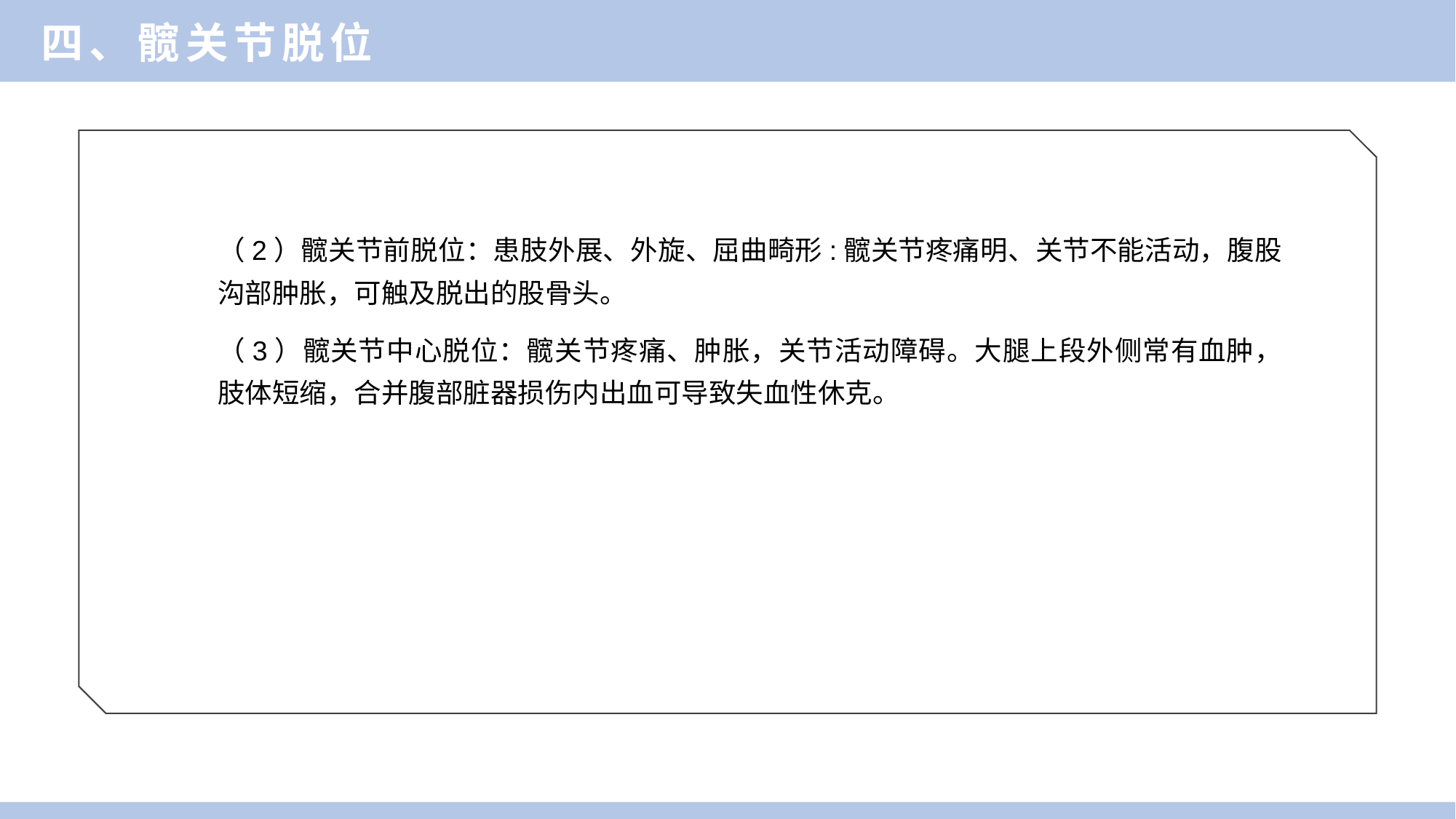

四、髋关节脱位

（2）髋关节前脱位：患肢外展、外旋、屈曲畸形:髋关节疼痛明、关节不能活动，腹股沟部肿胀，可触及脱出的股骨头。
（3）髋关节中心脱位：髋关节疼痛、肿胀，关节活动障碍。大腿上段外侧常有血肿，肢体短缩，合并腹部脏器损伤内出血可导致失血性休克。